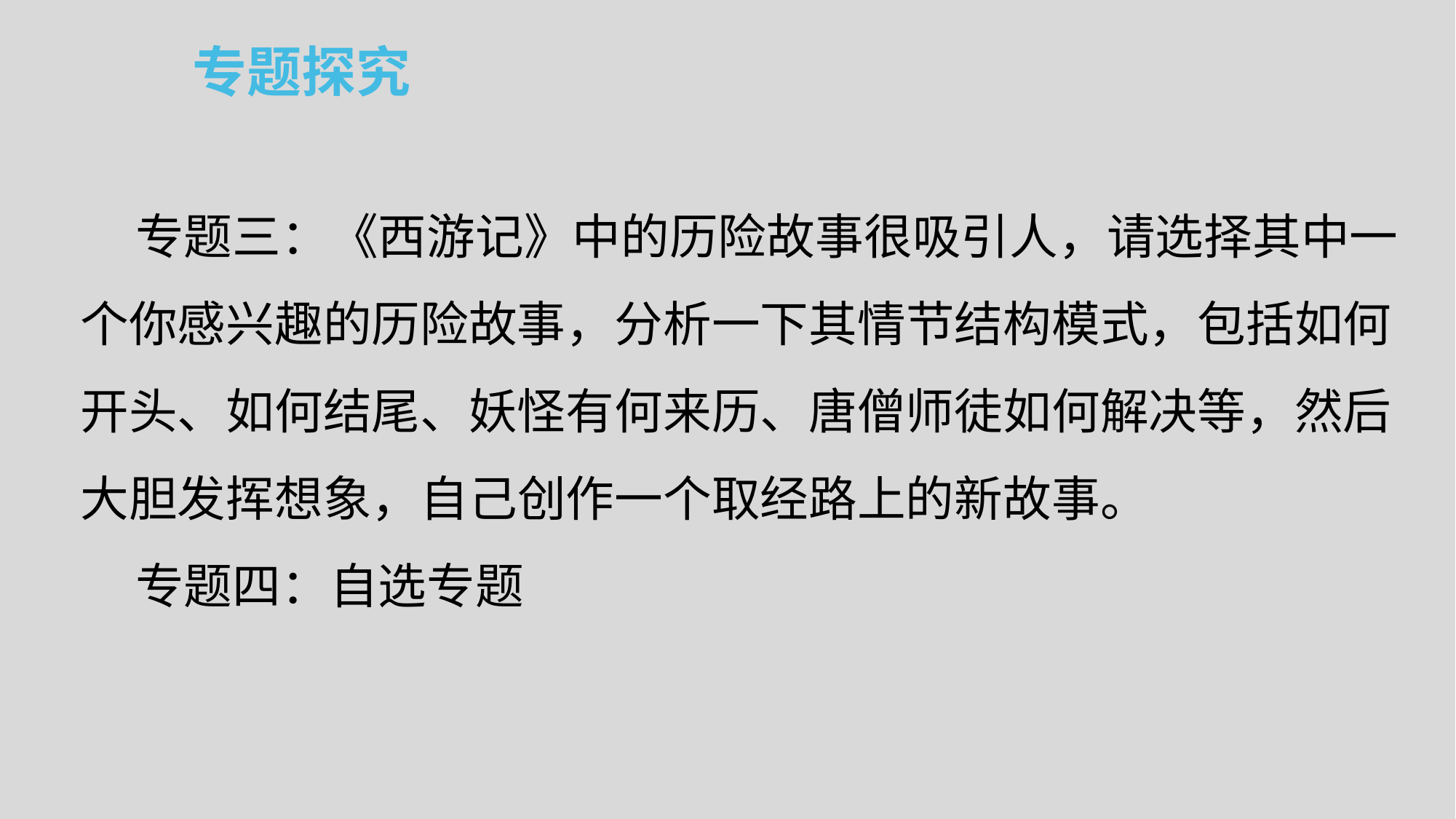

专题探究
    专题三：《西游记》中的历险故事很吸引人，请选择其中一个你感兴趣的历险故事，分析一下其情节结构模式，包括如何开头、如何结尾、妖怪有何来历、唐僧师徒如何解决等，然后大胆发挥想象，自己创作一个取经路上的新故事。
    专题四：自选专题